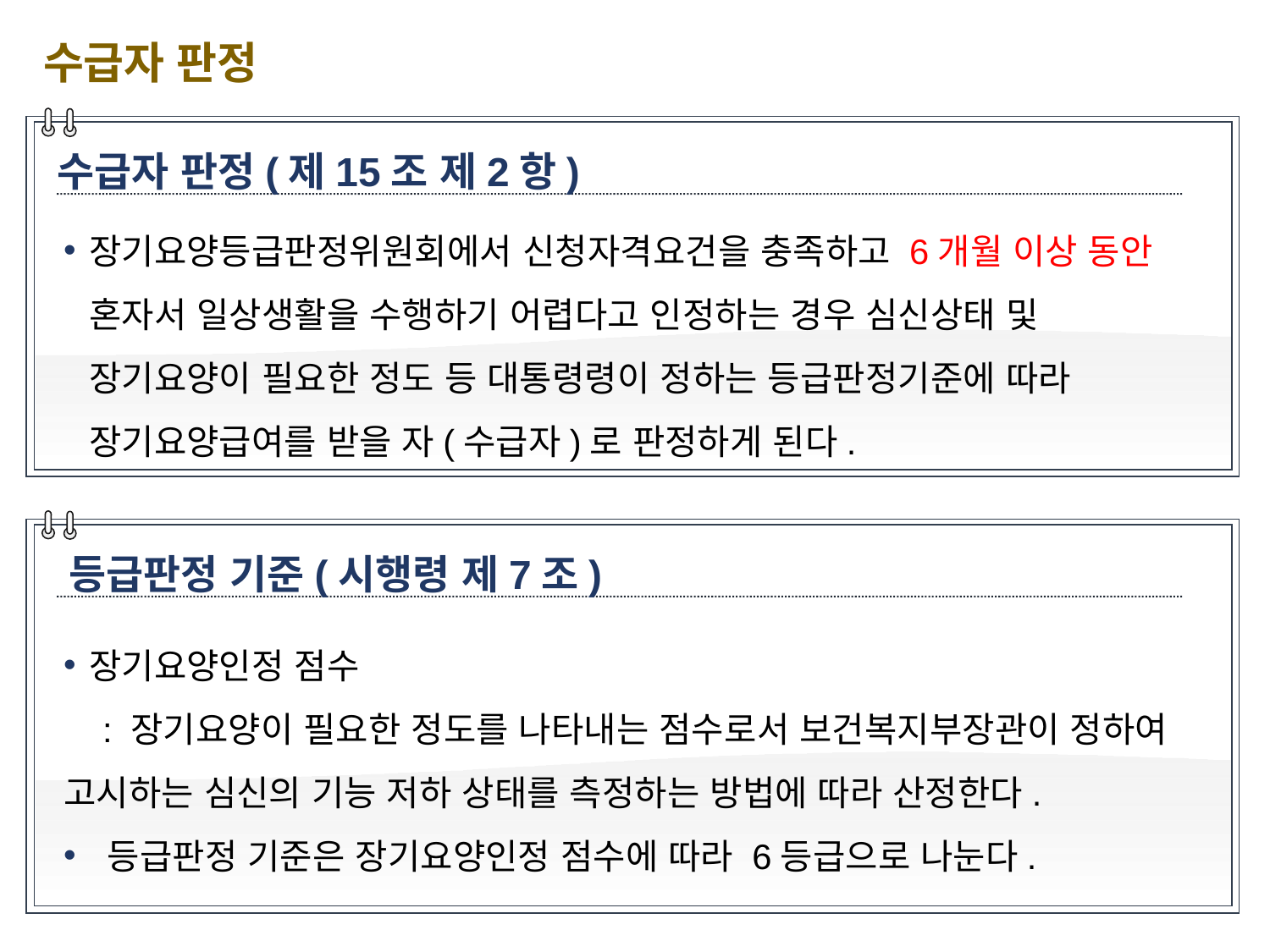

수급자 판정

수급자 판정(제15조 제2항)

장기요양등급판정위원회에서 신청자격요건을 충족하고 6개월 이상 동안 혼자서 일상생활을 수행하기 어렵다고 인정하는 경우 심신상태 및 장기요양이 필요한 정도 등 대통령령이 정하는 등급판정기준에 따라 장기요양급여를 받을 자(수급자)로 판정하게 된다.

등급판정 기준(시행령 제7조)

장기요양인정 점수
    : 장기요양이 필요한 정도를 나타내는 점수로서 보건복지부장관이 정하여 고시하는 심신의 기능 저하 상태를 측정하는 방법에 따라 산정한다.
 등급판정 기준은 장기요양인정 점수에 따라 6등급으로 나눈다.